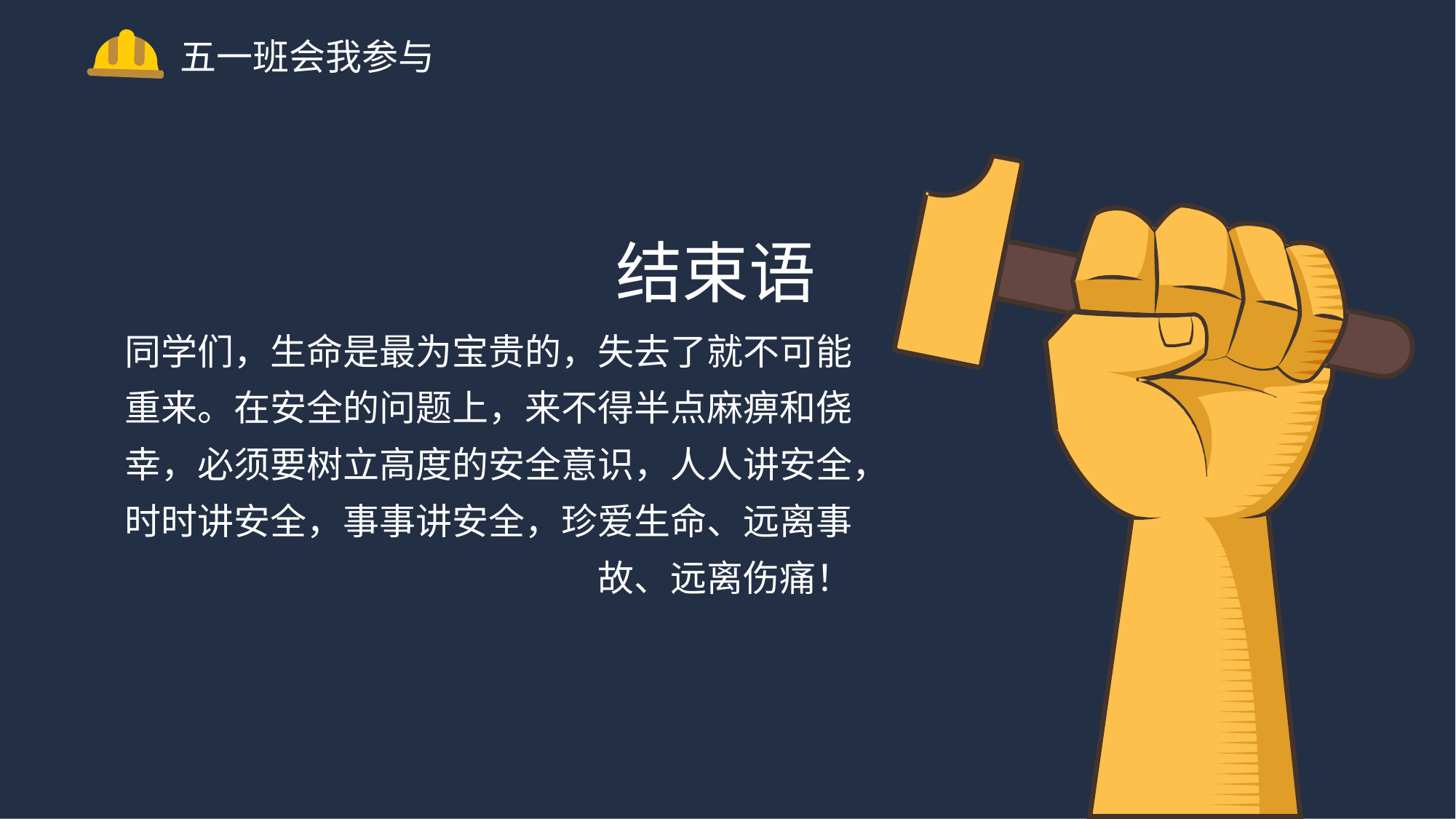

五一班会我参与

结束语
同学们，生命是最为宝贵的，失去了就不可能重来。在安全的问题上，来不得半点麻痹和侥幸，必须要树立高度的安全意识，人人讲安全，时时讲安全，事事讲安全，珍爱生命、远离事故、远离伤痛！